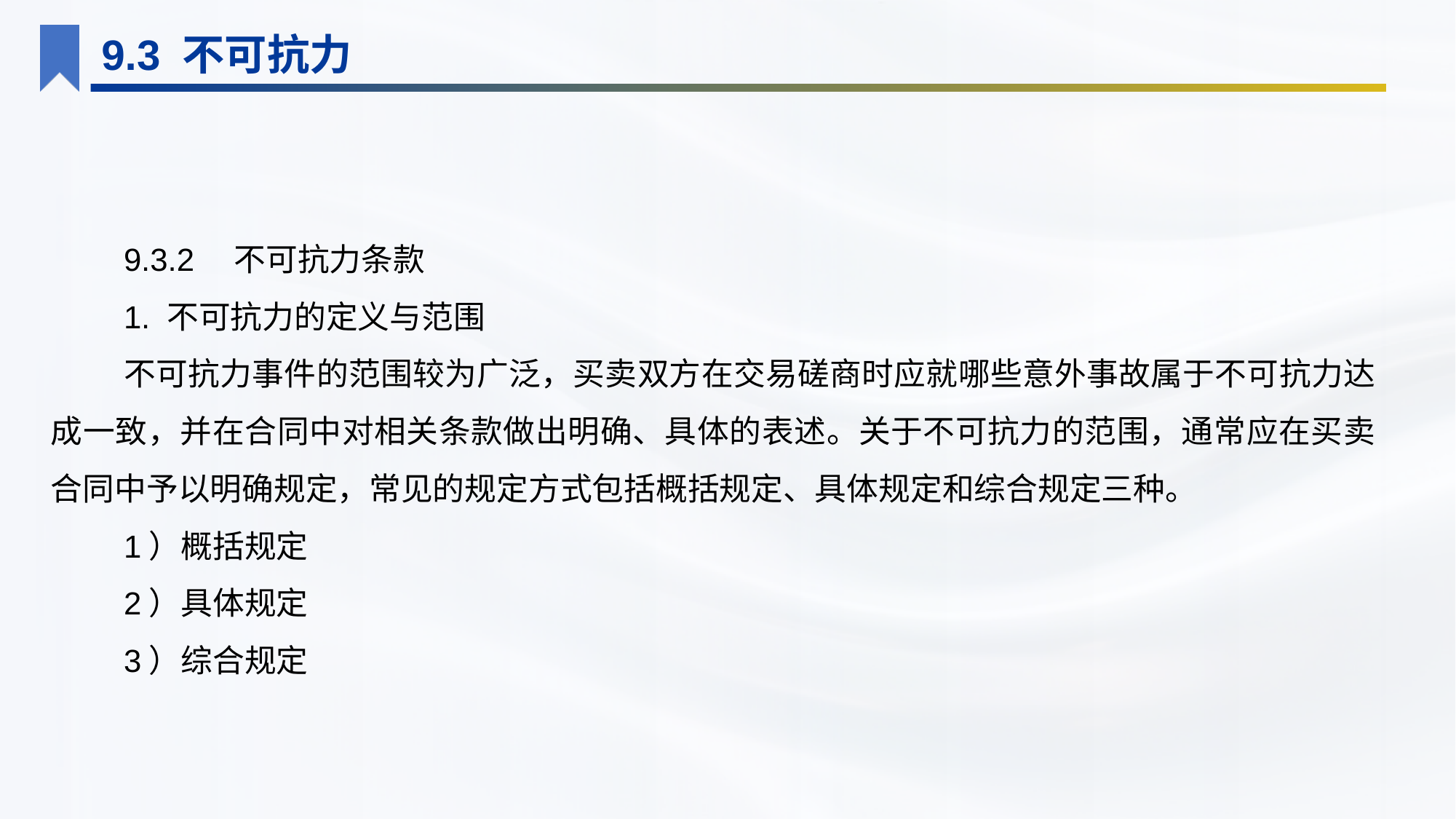

9.3 不可抗力
9.3.2　不可抗力条款
1. 不可抗力的定义与范围
不可抗力事件的范围较为广泛，买卖双方在交易磋商时应就哪些意外事故属于不可抗力达成一致，并在合同中对相关条款做出明确、具体的表述。关于不可抗力的范围，通常应在买卖合同中予以明确规定，常见的规定方式包括概括规定、具体规定和综合规定三种。
1）概括规定
2）具体规定
3）综合规定